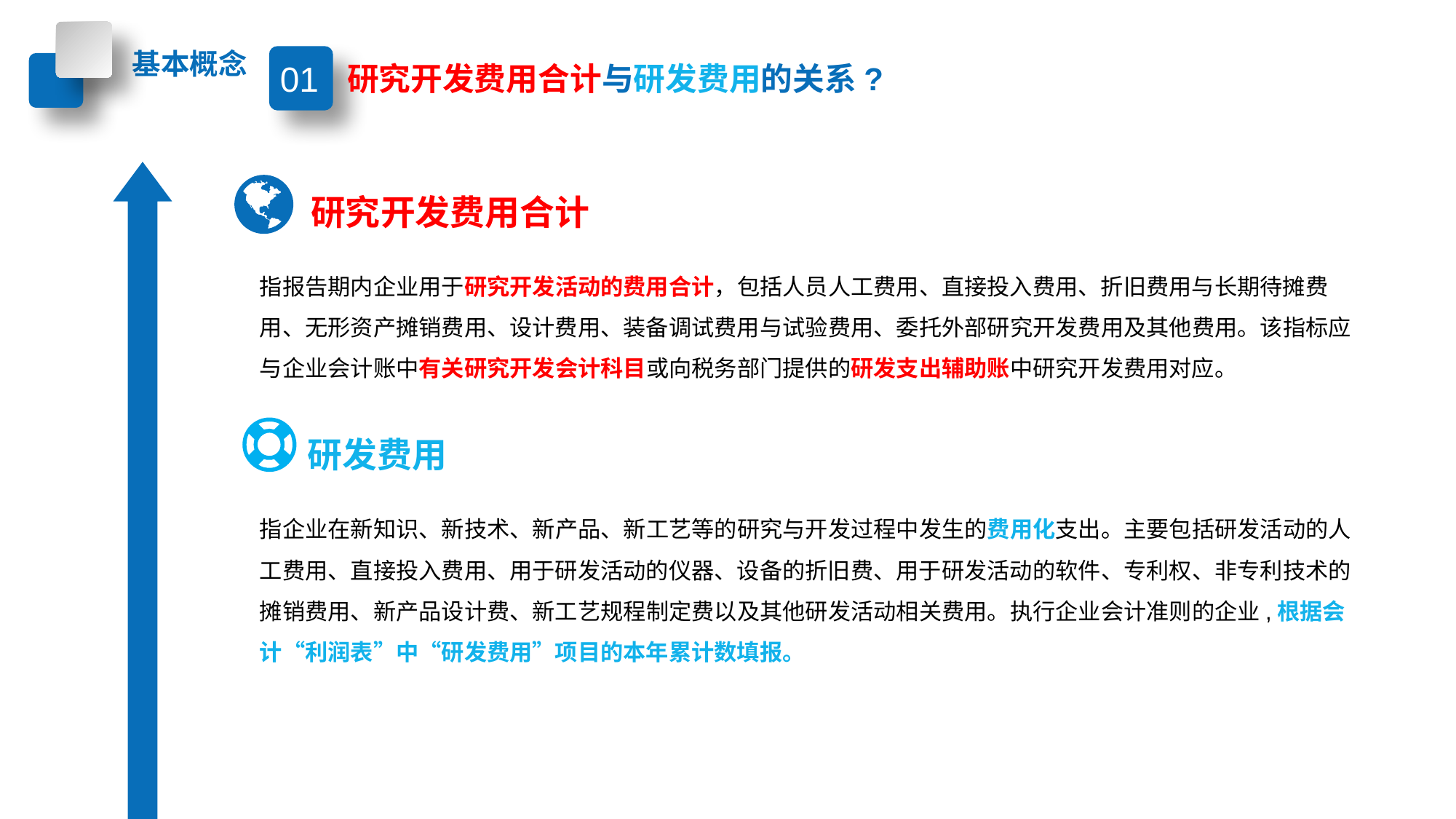

基本概念

01

研究开发费用合计与研发费用的关系?

研究开发费用合计
指报告期内企业用于研究开发活动的费用合计，包括人员人工费用、直接投入费用、折旧费用与长期待摊费用、无形资产摊销费用、设计费用、装备调试费用与试验费用、委托外部研究开发费用及其他费用。该指标应与企业会计账中有关研究开发会计科目或向税务部门提供的研发支出辅助账中研究开发费用对应。

研发费用
指企业在新知识、新技术、新产品、新工艺等的研究与开发过程中发生的费用化支出。主要包括研发活动的人工费用、直接投入费用、用于研发活动的仪器、设备的折旧费、用于研发活动的软件、专利权、非专利技术的摊销费用、新产品设计费、新工艺规程制定费以及其他研发活动相关费用。执行企业会计准则的企业,根据会计“利润表”中“研发费用”项目的本年累计数填报。